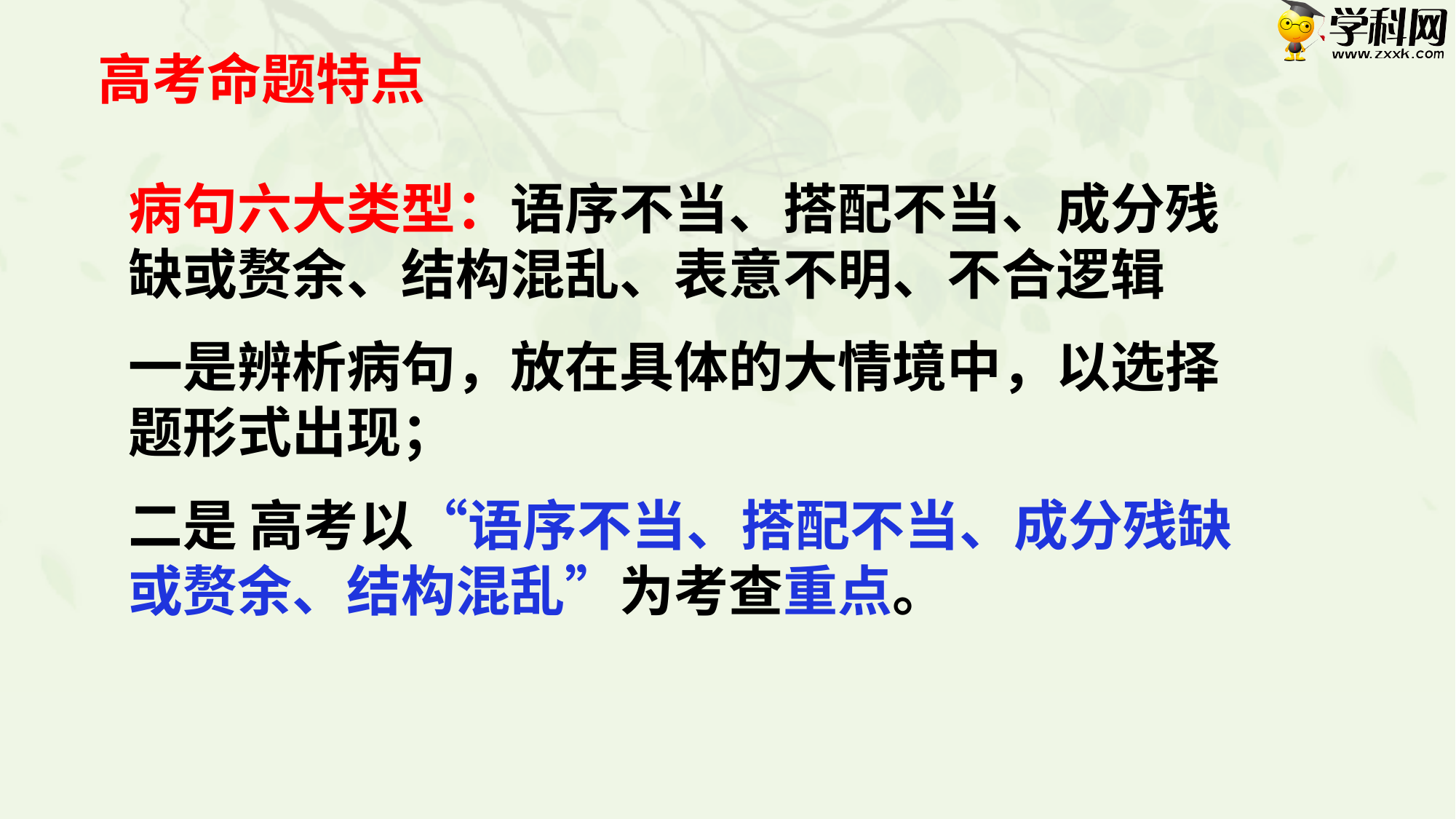

高考命题特点
病句六大类型：语序不当、搭配不当、成分残缺或赘余、结构混乱、表意不明、不合逻辑
一是辨析病句，放在具体的大情境中，以选择题形式出现；
二是 高考以“语序不当、搭配不当、成分残缺或赘余、结构混乱”为考查重点。